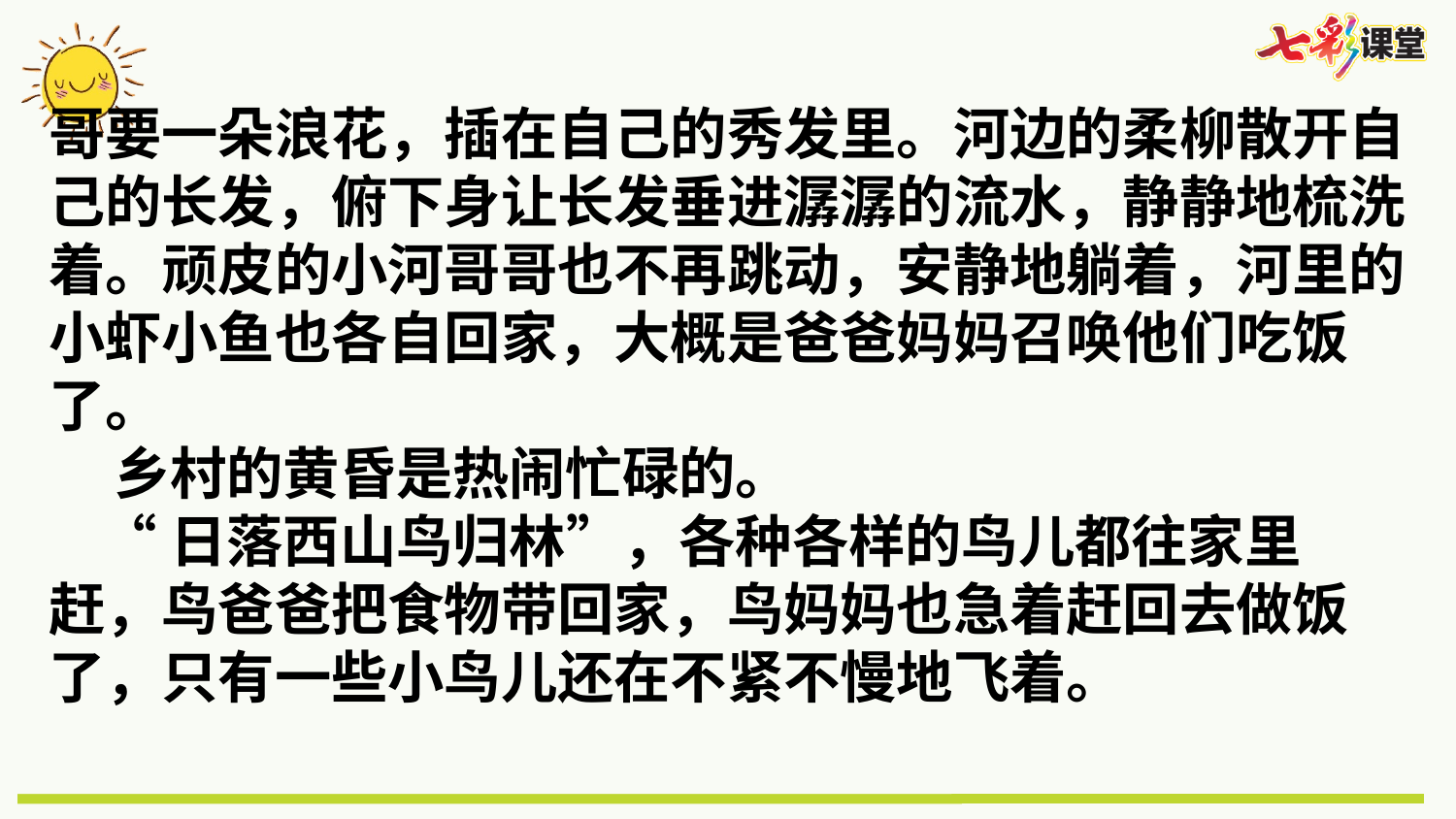

哥要一朵浪花，插在自己的秀发里。河边的柔柳散开自己的长发，俯下身让长发垂进潺潺的流水，静静地梳洗着。顽皮的小河哥哥也不再跳动，安静地躺着，河里的小虾小鱼也各自回家，大概是爸爸妈妈召唤他们吃饭了。
    乡村的黄昏是热闹忙碌的。
    “日落西山鸟归林”，各种各样的鸟儿都往家里赶，鸟爸爸把食物带回家，鸟妈妈也急着赶回去做饭了，只有一些小鸟儿还在不紧不慢地飞着。